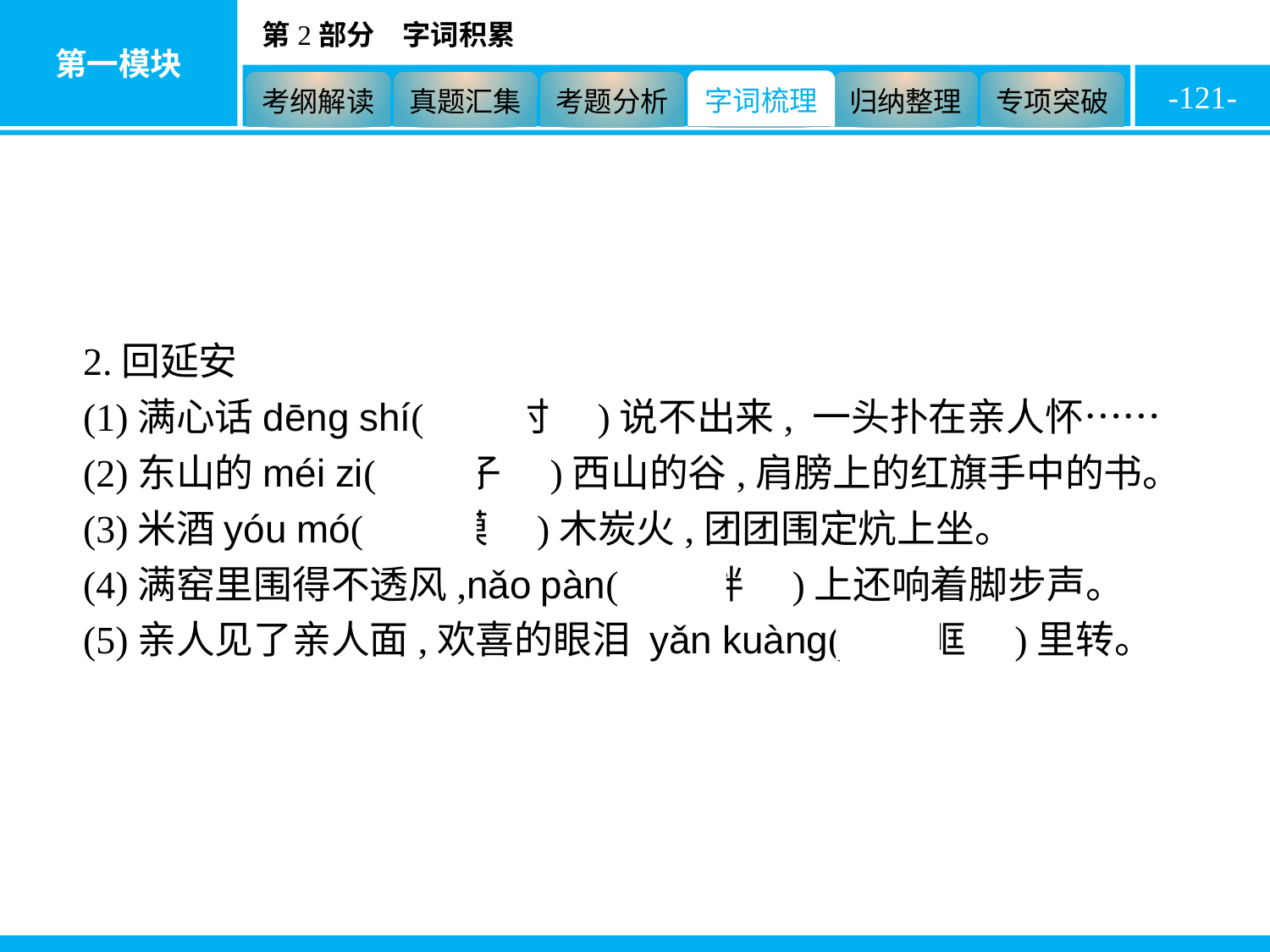

-121-
2.回延安
(1)满心话dēng shí(　登时　)说不出来, 一头扑在亲人怀……
(2)东山的méi zi(　糜子　)西山的谷,肩膀上的红旗手中的书。
(3)米酒yóu mó(　油馍　)木炭火,团团围定炕上坐。
(4)满窑里围得不透风,nǎo pàn(　脑畔　)上还响着脚步声。
(5)亲人见了亲人面,欢喜的眼泪 yǎn kuàng(　眼眶　)里转。